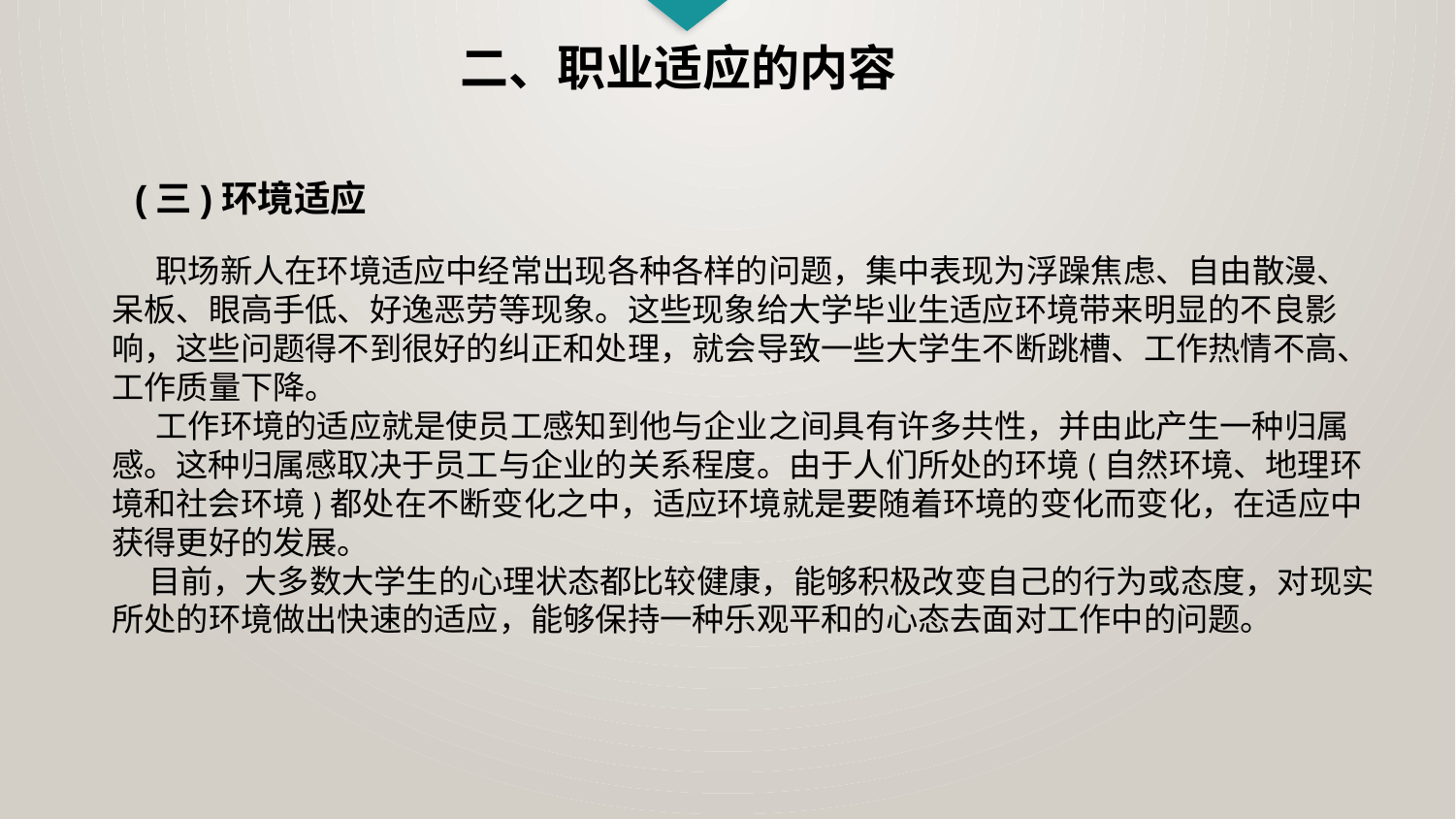

二、职业适应的内容
(三)环境适应
     职场新人在环境适应中经常出现各种各样的问题，集中表现为浮躁焦虑、自由散漫、呆板、眼高手低、好逸恶劳等现象。这些现象给大学毕业生适应环境带来明显的不良影响，这些问题得不到很好的纠正和处理，就会导致一些大学生不断跳槽、工作热情不高、工作质量下降。
     工作环境的适应就是使员工感知到他与企业之间具有许多共性，并由此产生一种归属感。这种归属感取决于员工与企业的关系程度。由于人们所处的环境(自然环境、地理环境和社会环境)都处在不断变化之中，适应环境就是要随着环境的变化而变化，在适应中获得更好的发展。
    目前，大多数大学生的心理状态都比较健康，能够积极改变自己的行为或态度，对现实所处的环境做出快速的适应，能够保持一种乐观平和的心态去面对工作中的问题。
30